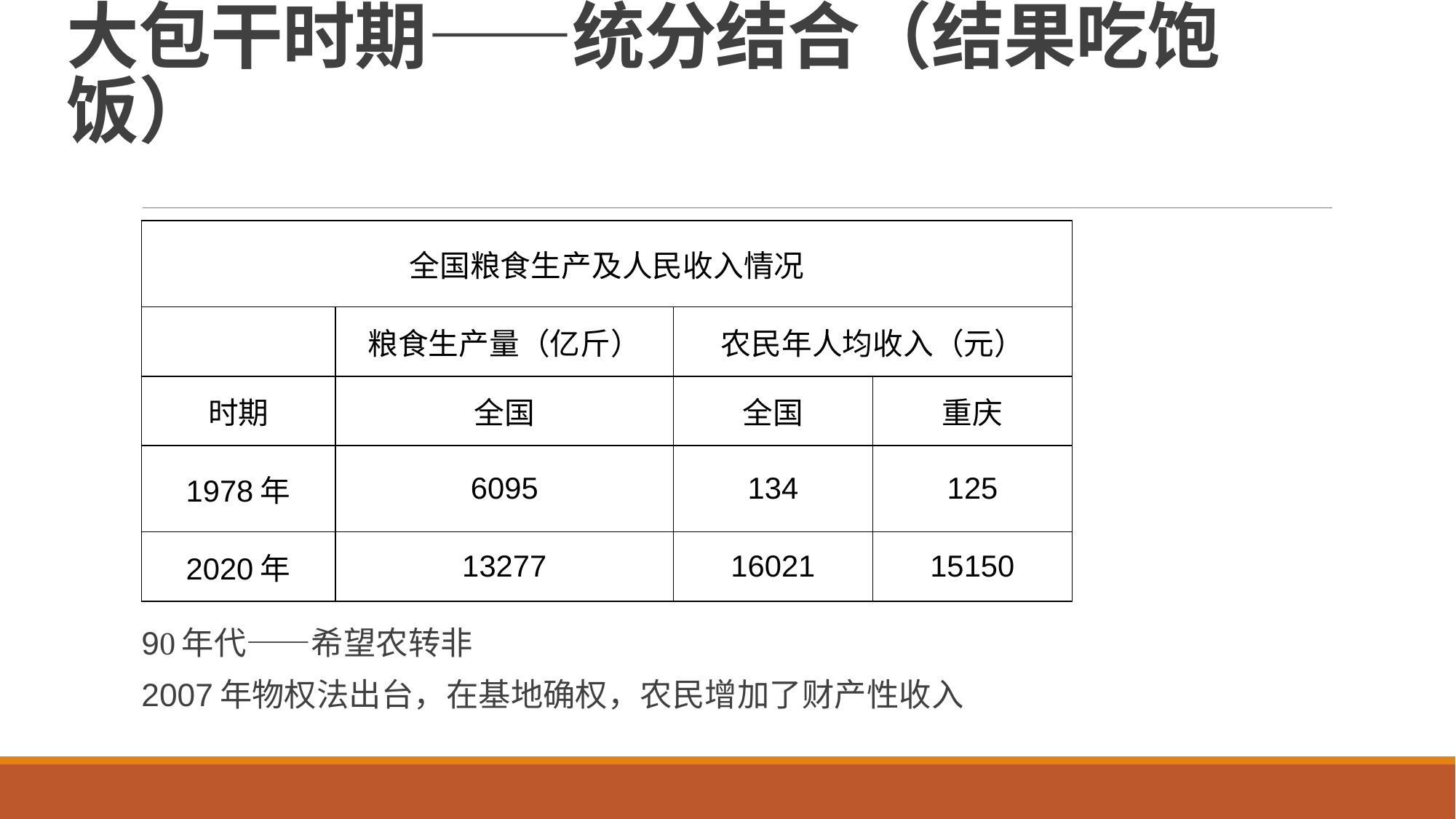

# 大包干时期——统分结合（结果吃饱饭）
| 全国粮食生产及人民收入情况 |  |  |  |
| --- | --- | --- | --- |
|  | 粮食生产量（亿斤） | 农民年人均收入（元） |  |
| 时期 | 全国 | 全国 | 重庆 |
| 1978年 | 6095 | 134 | 125 |
| 2020年 | 13277 | 16021 | 15150 |

90年代——希望农转非
2007年物权法出台，在基地确权，农民增加了财产性收入